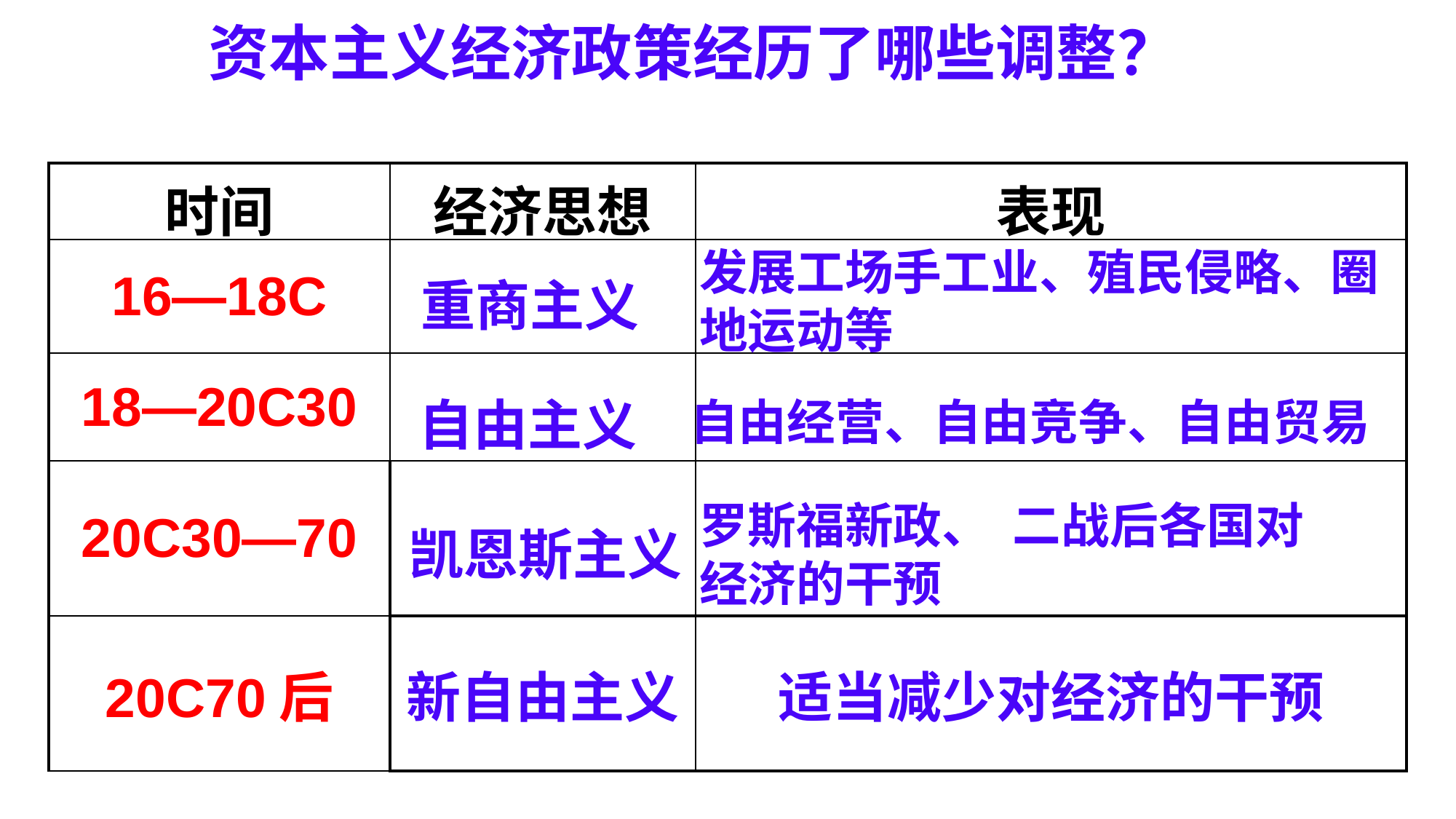

资本主义经济政策经历了哪些调整？
| 时间 | 经济思想 | 表现 |
| --- | --- | --- |
| 16—18C |  |  |
| 18—20C30 |  |  |
| 20C30—70 |  |  |
| 20C70后 | 新自由主义 | 适当减少对经济的干预 |
发展工场手工业、殖民侵略、圈地运动等
重商主义
自由主义
自由经营、自由竞争、自由贸易
罗斯福新政、  二战后各国对经济的干预
凯恩斯主义